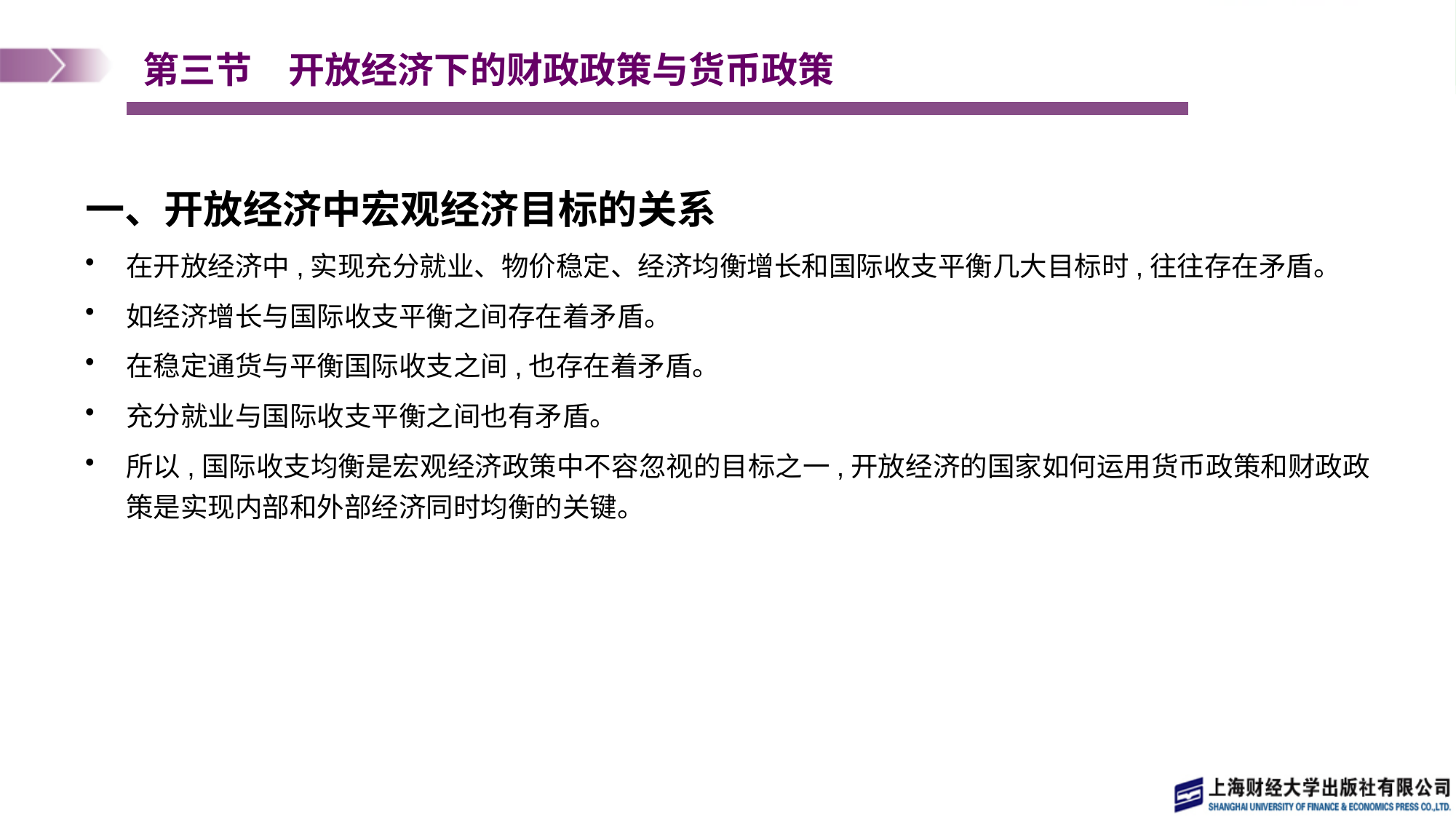

# 第三节　开放经济下的财政政策与货币政策
一、开放经济中宏观经济目标的关系
在开放经济中,实现充分就业、物价稳定、经济均衡增长和国际收支平衡几大目标时,往往存在矛盾。
如经济增长与国际收支平衡之间存在着矛盾。
在稳定通货与平衡国际收支之间,也存在着矛盾。
充分就业与国际收支平衡之间也有矛盾。
所以,国际收支均衡是宏观经济政策中不容忽视的目标之一,开放经济的国家如何运用货币政策和财政政策是实现内部和外部经济同时均衡的关键。